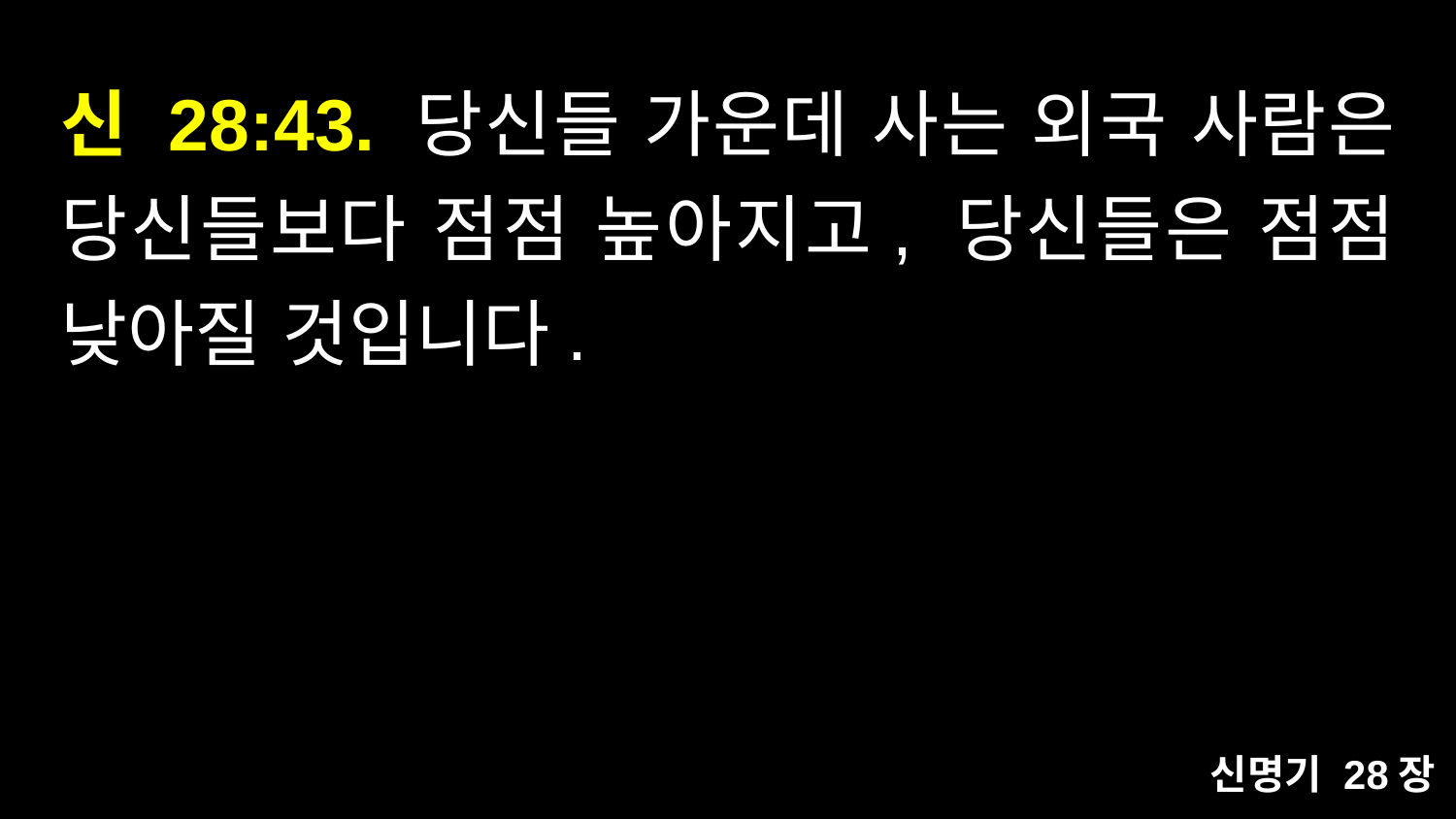

# 신 28:43. 당신들 가운데 사는 외국 사람은 당신들보다 점점 높아지고, 당신들은 점점 낮아질 것입니다.
신명기 28장